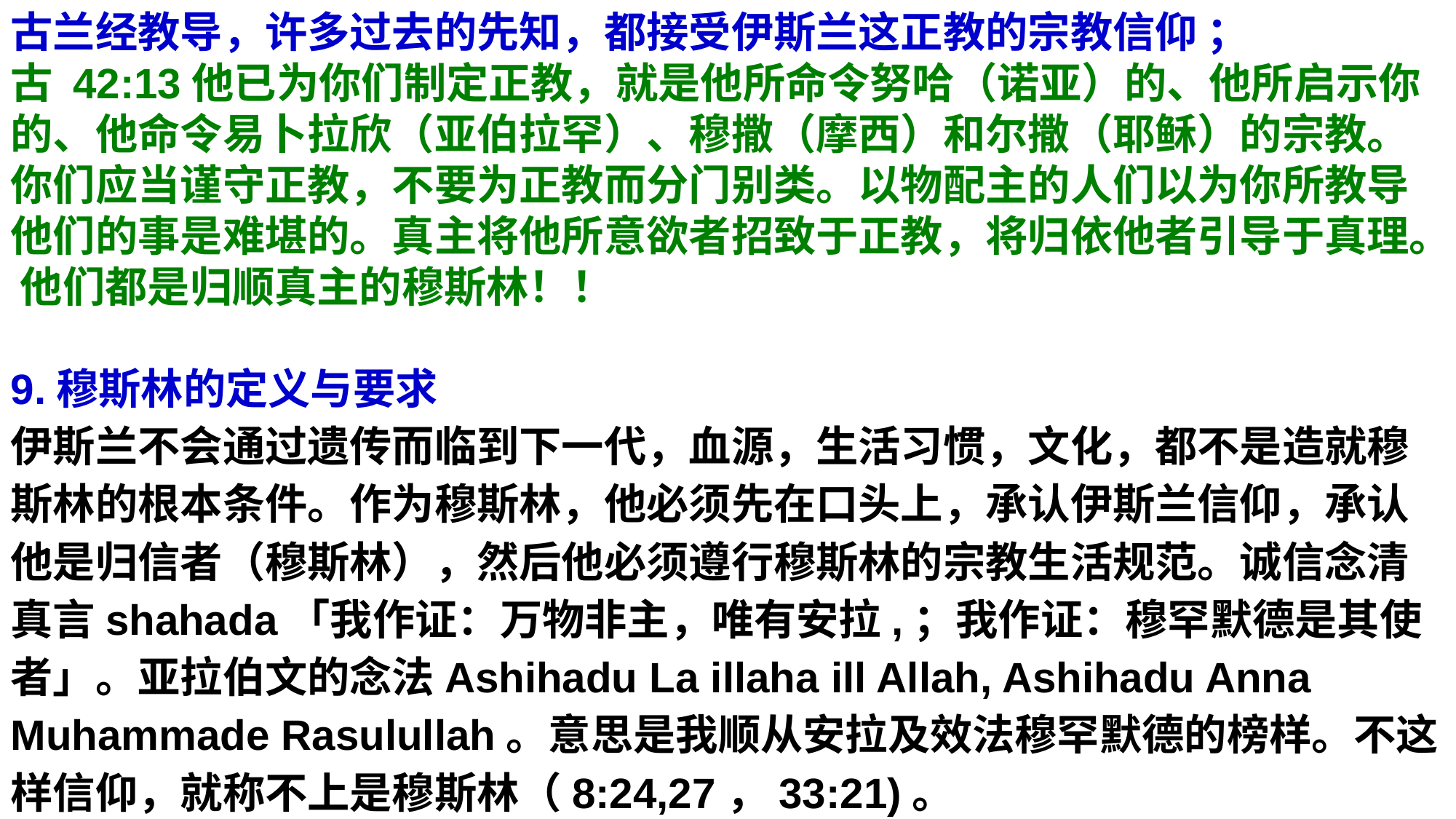

古兰经教导，许多过去的先知，都接受伊斯兰这正教的宗教信仰 ；
古 42:13他已为你们制定正教，就是他所命令努哈（诺亚）的、他所启示你的、他命令易卜拉欣（亚伯拉罕）、穆撒（摩西）和尔撒（耶稣）的宗教。你们应当谨守正教，不要为正教而分门别类。以物配主的人们以为你所教导他们的事是难堪的。真主将他所意欲者招致于正教，将归依他者引导于真理。 他们都是归顺真主的穆斯林！！

9.穆斯林的定义与要求
伊斯兰不会通过遗传而临到下一代，血源，生活习惯，文化，都不是造就穆斯林的根本条件。作为穆斯林，他必须先在口头上，承认伊斯兰信仰，承认他是归信者（穆斯林），然后他必须遵行穆斯林的宗教生活规范。诚信念清真言shahada「我作证：万物非主，唯有安拉,；我作证：穆罕默德是其使者」。亚拉伯文的念法Ashihadu La illaha ill Allah, Ashihadu Anna Muhammade Rasulullah。意思是我顺从安拉及效法穆罕默德的榜样。不这样信仰，就称不上是穆斯林（8:24,27，33:21)。